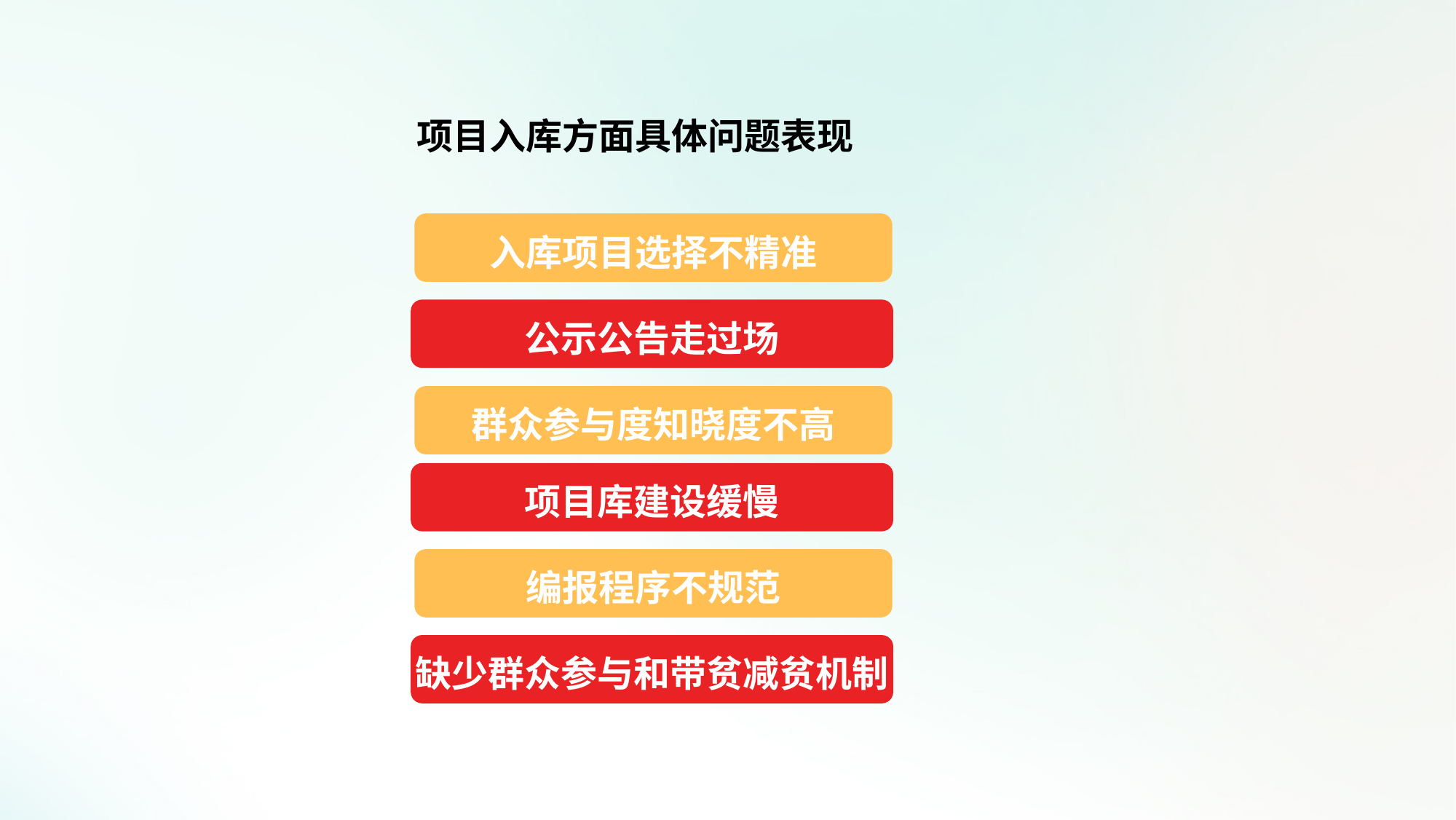

项目入库方面具体问题表现
入库项目选择不精准
公示公告走过场
群众参与度知晓度不高
项目库建设缓慢
编报程序不规范
缺少群众参与和带贫减贫机制